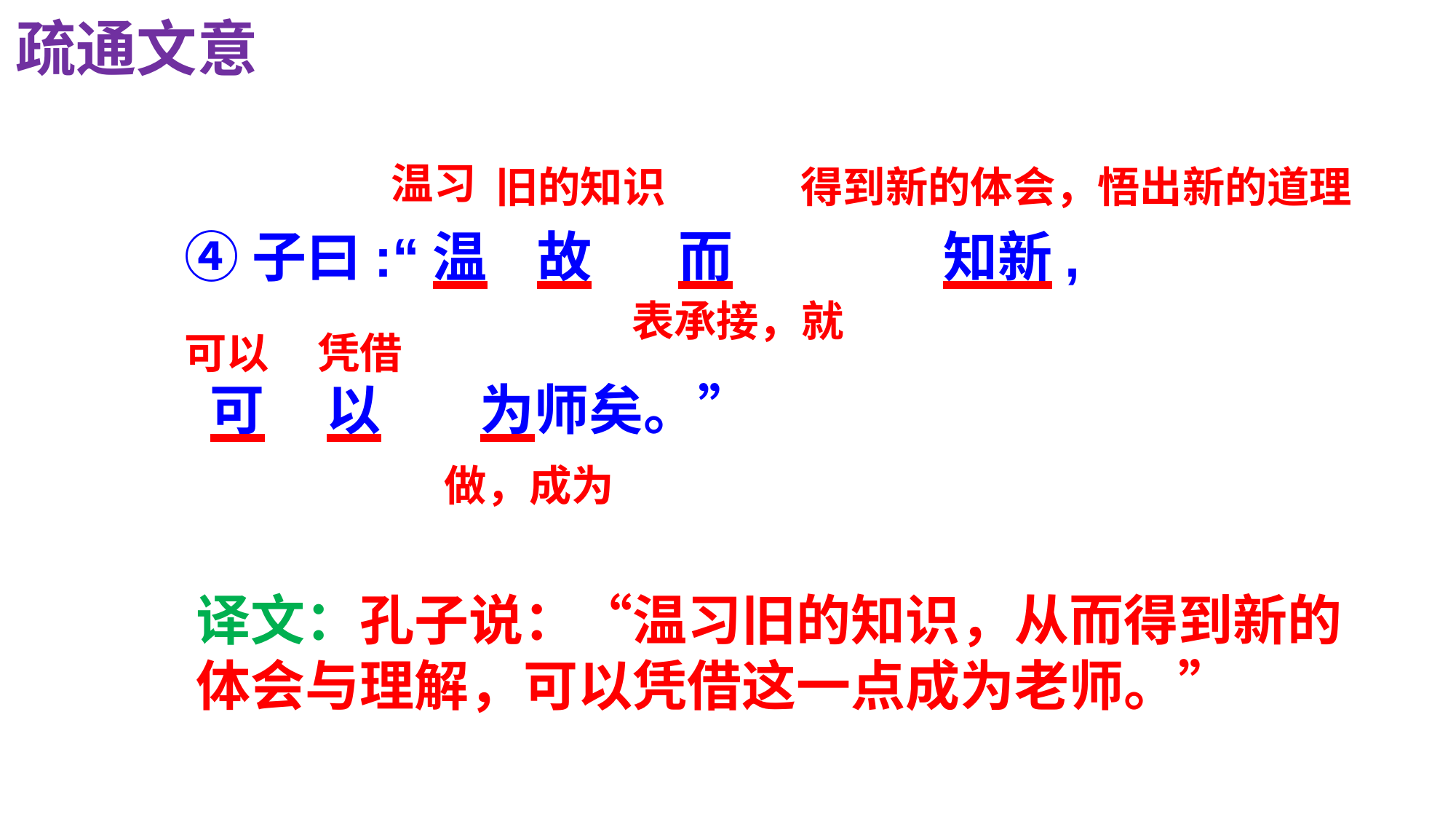

疏通文意
温习
旧的知识
得到新的体会，悟出新的道理
④子曰:“温    故       而                 知新,

 可     以        为师矣。”

表承接，就
可以
凭借
做，成为
译文：孔子说：“温习旧的知识，从而得到新的体会与理解，可以凭借这一点成为老师。”